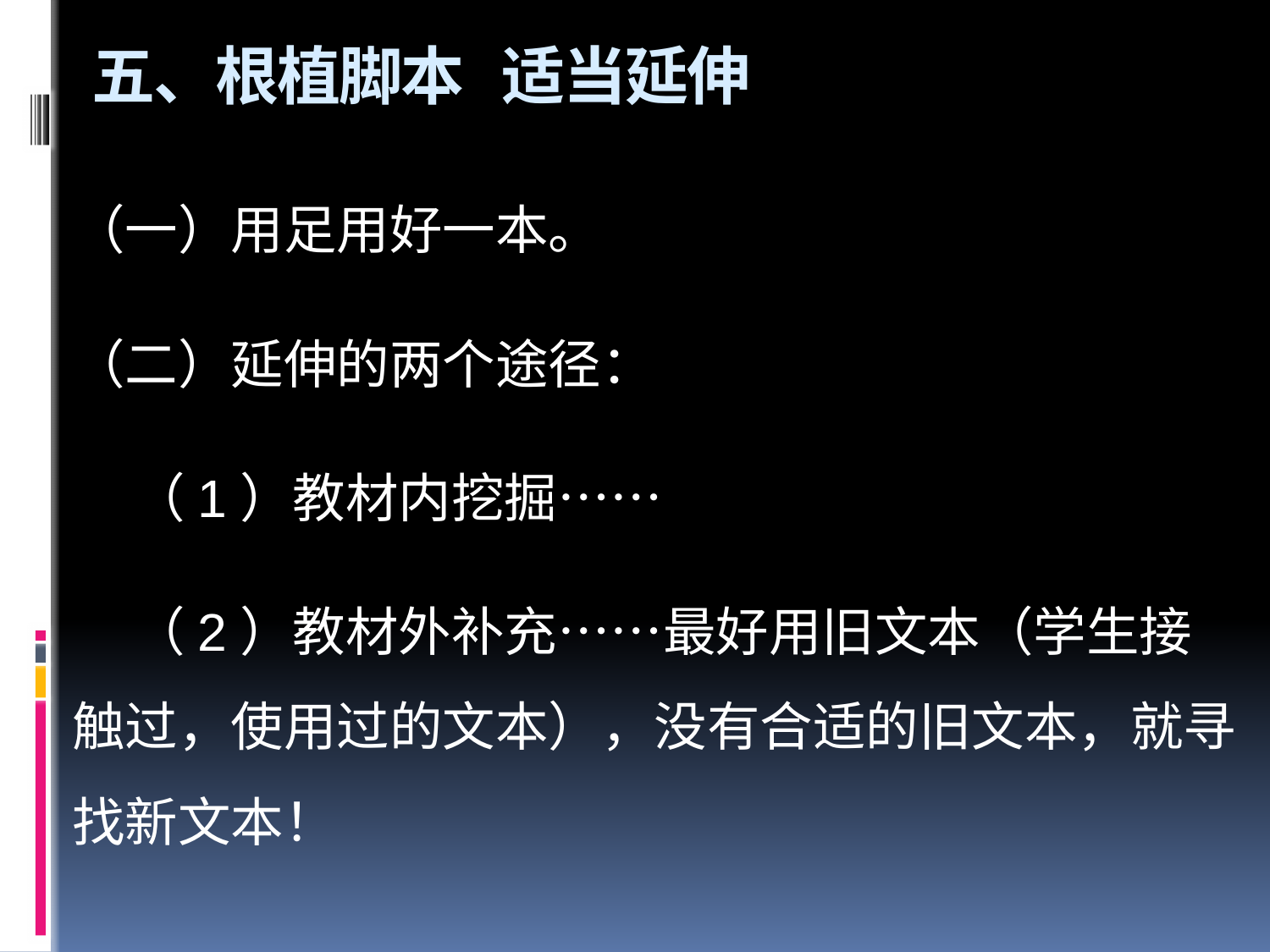

# 五、根植脚本   适当延伸
（一）用足用好一本。
（二）延伸的两个途径：
    （1）教材内挖掘……
    （2）教材外补充……最好用旧文本（学生接触过，使用过的文本），没有合适的旧文本，就寻找新文本！